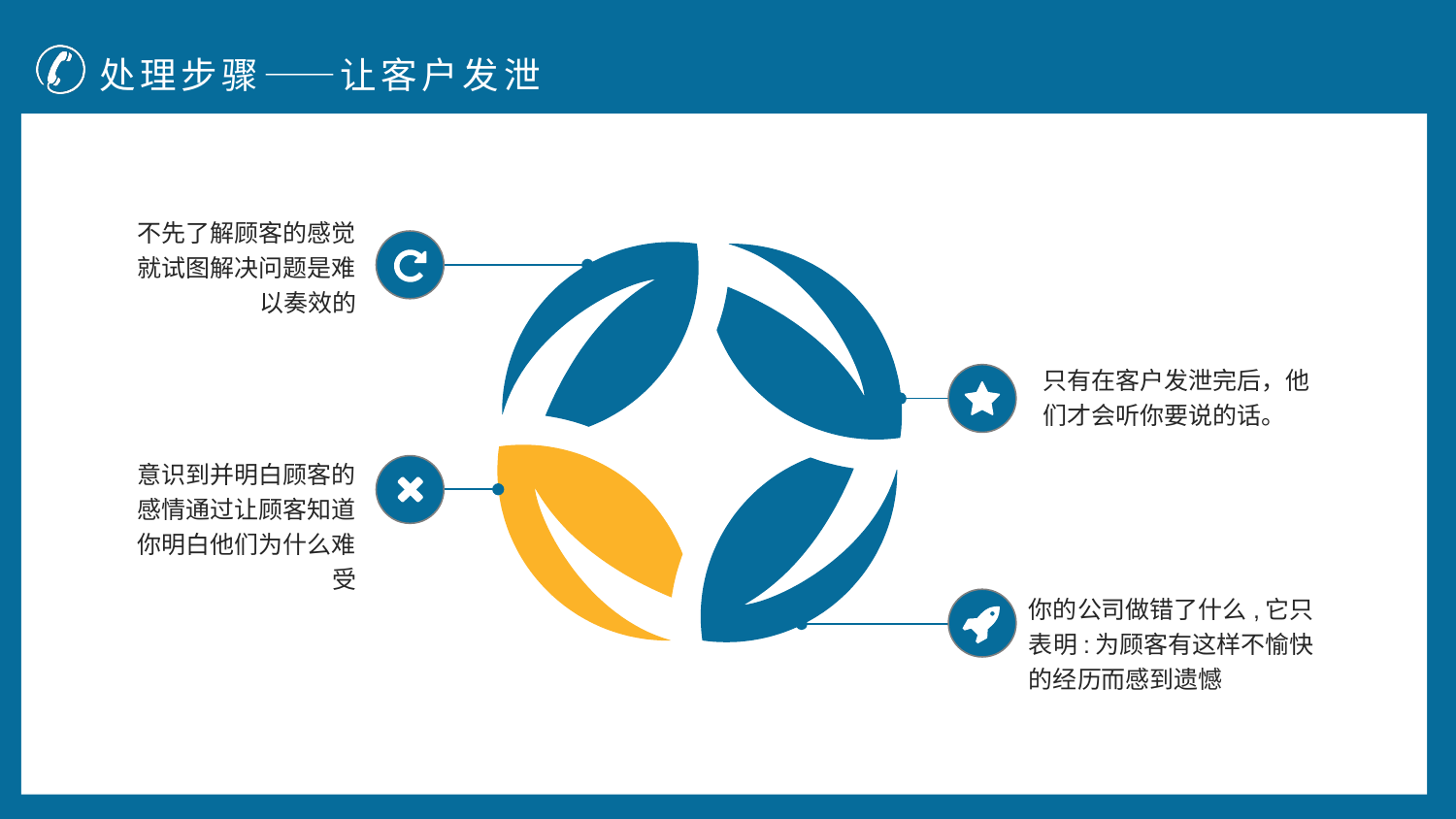

处理步骤——让客户发泄
不先了解顾客的感觉就试图解决问题是难以奏效的

只有在客户发泄完后，他们才会听你要说的话。
意识到并明白顾客的感情通过让顾客知道你明白他们为什么难受
你的公司做错了什么,它只表明:为顾客有这样不愉快的经历而感到遗憾